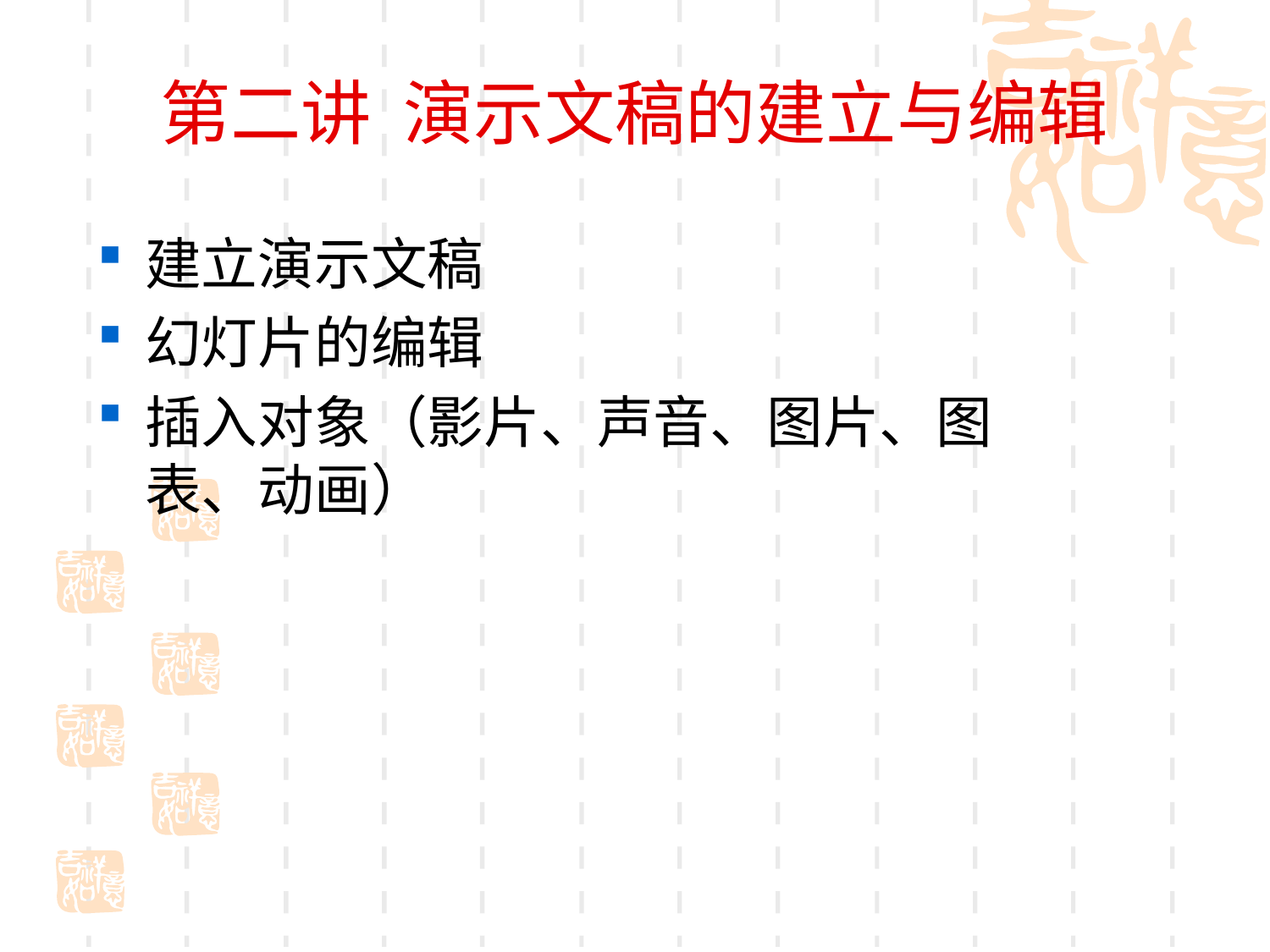

# 第二讲  演示文稿的建立与编辑
建立演示文稿
幻灯片的编辑
插入对象（影片、声音、图片、图表、动画）